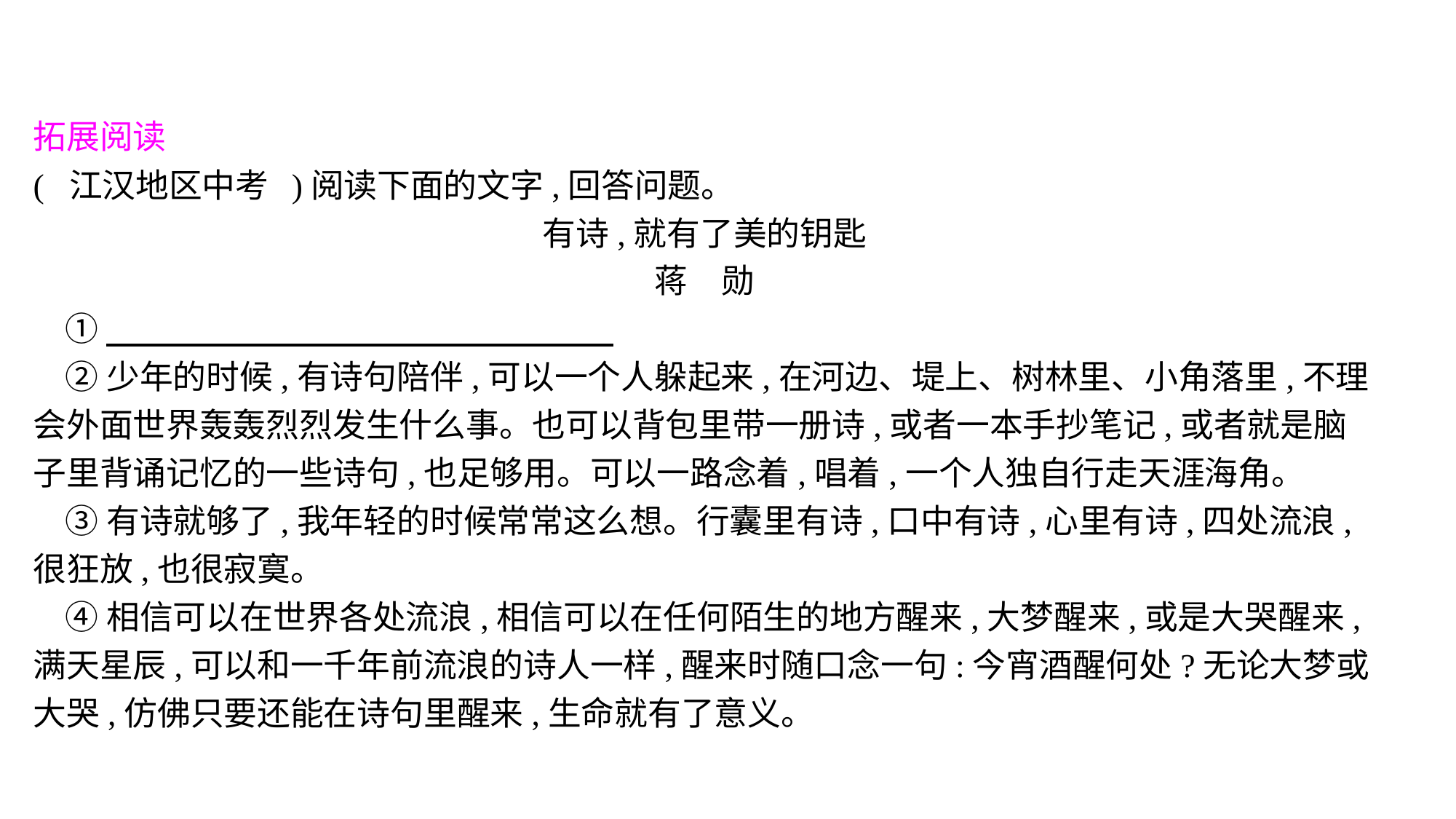

拓展阅读
(  江汉地区中考  )阅读下面的文字,回答问题。
有诗,就有了美的钥匙
蒋　勋
①
②少年的时候,有诗句陪伴,可以一个人躲起来,在河边、堤上、树林里、小角落里,不理会外面世界轰轰烈烈发生什么事。也可以背包里带一册诗,或者一本手抄笔记,或者就是脑子里背诵记忆的一些诗句,也足够用。可以一路念着,唱着,一个人独自行走天涯海角。
③有诗就够了,我年轻的时候常常这么想。行囊里有诗,口中有诗,心里有诗,四处流浪,很狂放,也很寂寞。
④相信可以在世界各处流浪,相信可以在任何陌生的地方醒来,大梦醒来,或是大哭醒来,满天星辰,可以和一千年前流浪的诗人一样,醒来时随口念一句:今宵酒醒何处?无论大梦或大哭,仿佛只要还能在诗句里醒来,生命就有了意义。